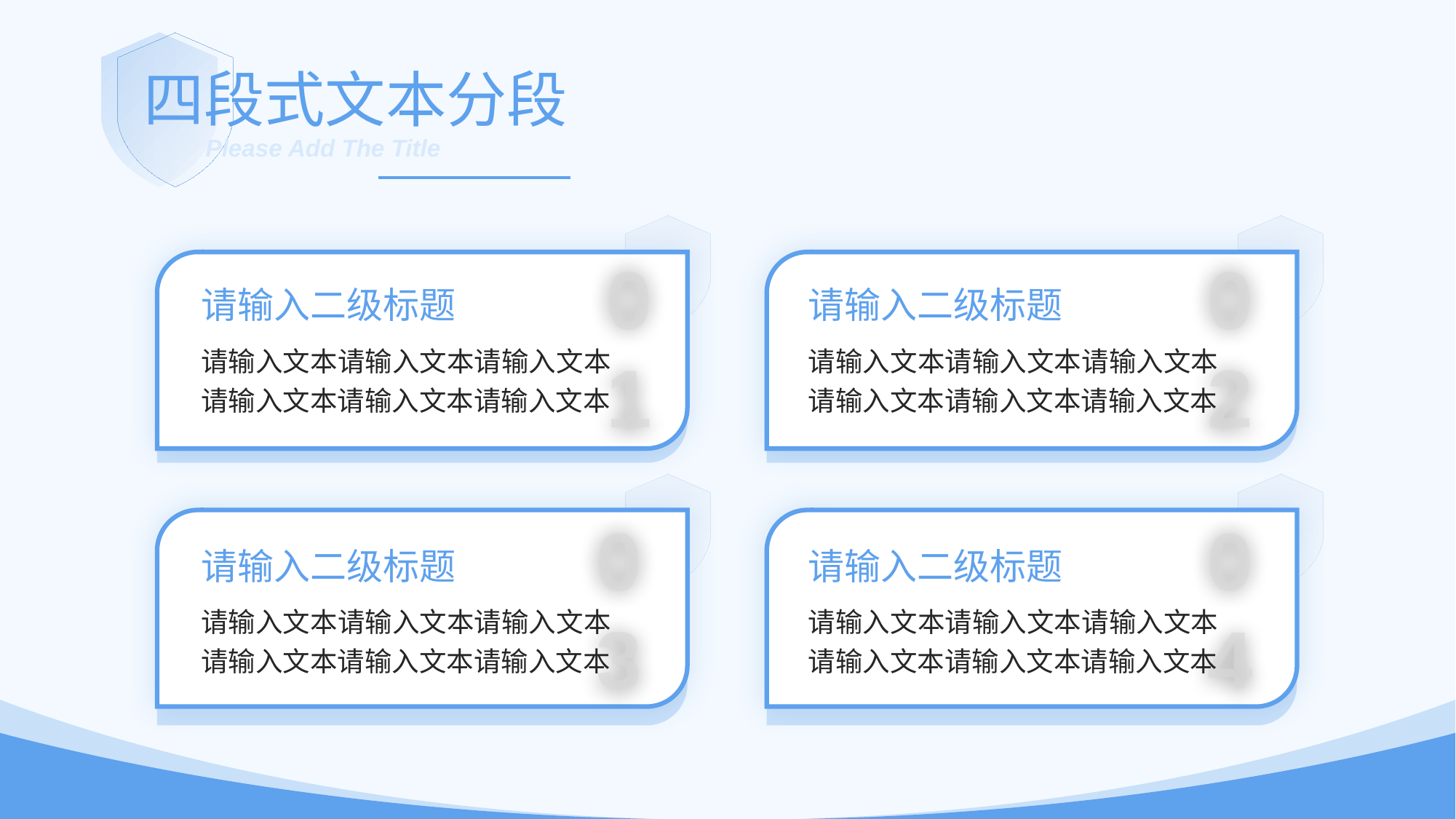

四段式文本分段
Please Add The Title

01
02

请输入二级标题
请输入文本请输入文本请输入文本请输入文本请输入文本请输入文本
请输入二级标题
请输入文本请输入文本请输入文本请输入文本请输入文本请输入文本

03
04

请输入二级标题
请输入文本请输入文本请输入文本请输入文本请输入文本请输入文本
请输入二级标题
请输入文本请输入文本请输入文本请输入文本请输入文本请输入文本